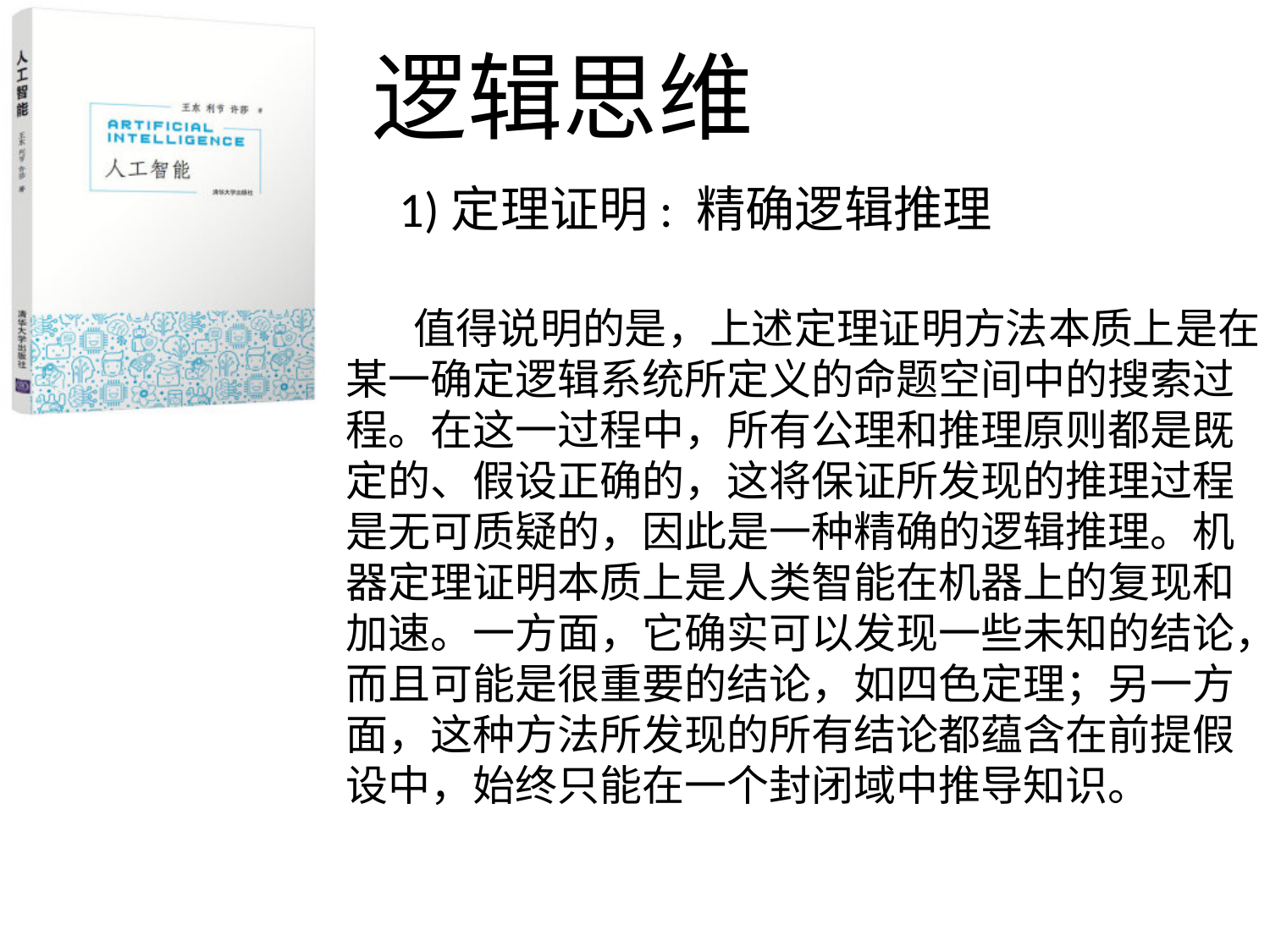

逻辑思维
1)定理证明: 精确逻辑推理
      值得说明的是，上述定理证明方法本质上是在某一确定逻辑系统所定义的命题空间中的搜索过程。在这一过程中，所有公理和推理原则都是既定的、假设正确的，这将保证所发现的推理过程是无可质疑的，因此是一种精确的逻辑推理。机器定理证明本质上是人类智能在机器上的复现和加速。一方面，它确实可以发现一些未知的结论，而且可能是很重要的结论，如四色定理；另一方面，这种方法所发现的所有结论都蕴含在前提假设中，始终只能在一个封闭域中推导知识。